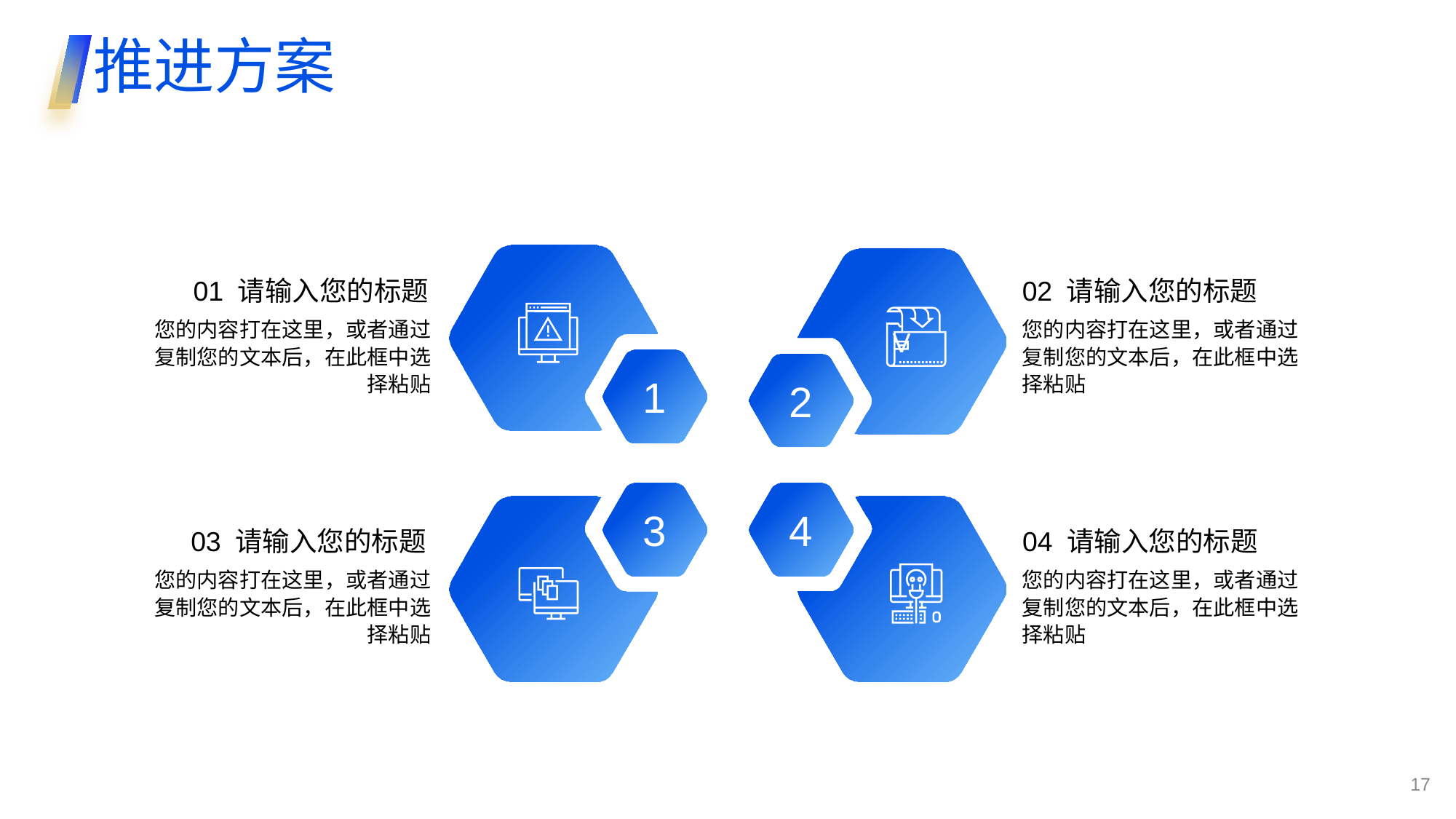

推进方案

1
V
01 请输入您的标题
02 请输入您的标题

您的内容打在这里，或者通过复制您的文本后，在此框中选择粘贴
您的内容打在这里，或者通过复制您的文本后，在此框中选择粘贴

2

3
4
03 请输入您的标题
04 请输入您的标题
您的内容打在这里，或者通过复制您的文本后，在此框中选择粘贴
您的内容打在这里，或者通过复制您的文本后，在此框中选择粘贴

17